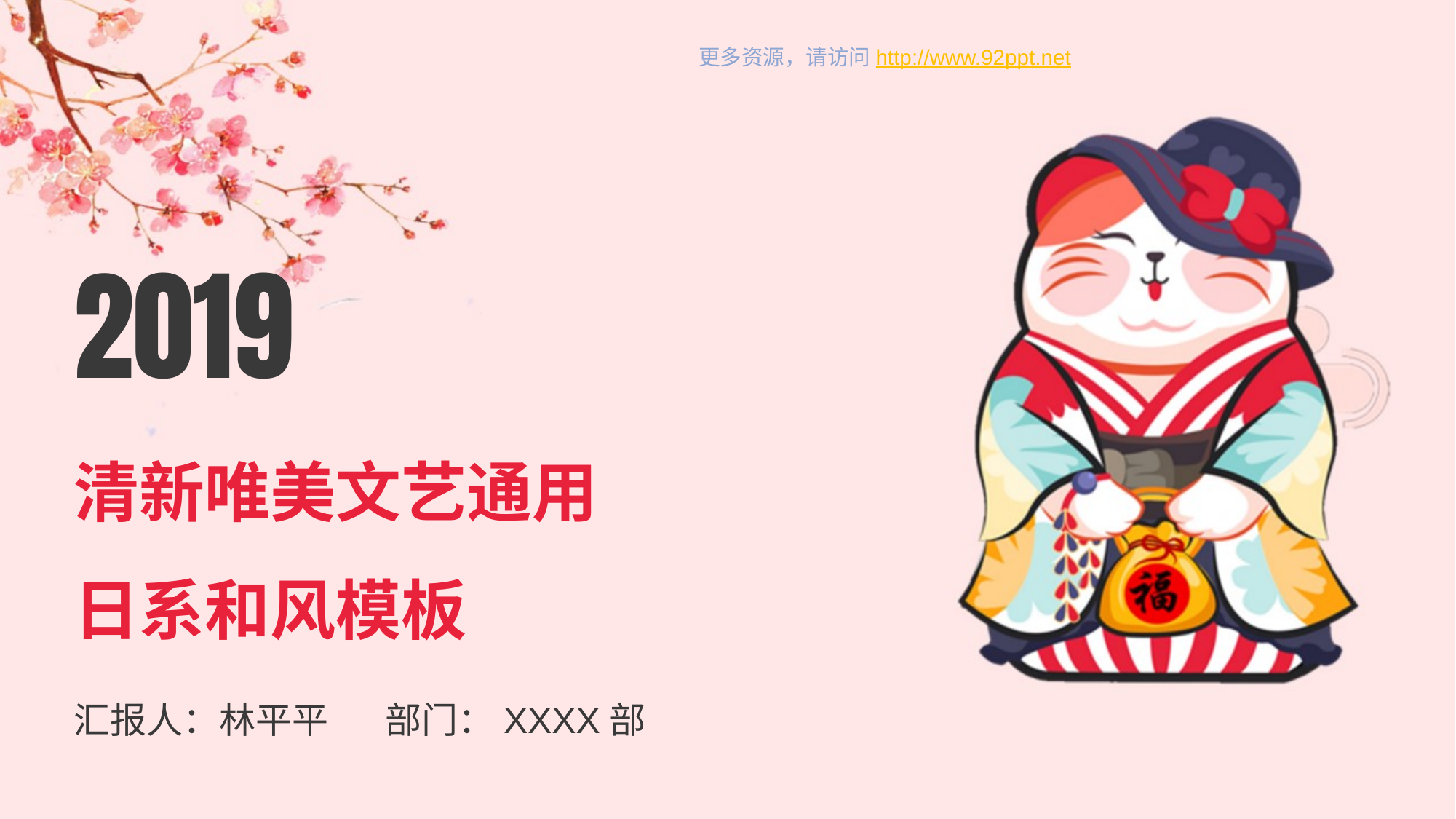

更多资源，请访问http://www.92ppt.net
2019
# 清新唯美文艺通用 日系和风模板
汇报人：林平平       部门：XXXX部